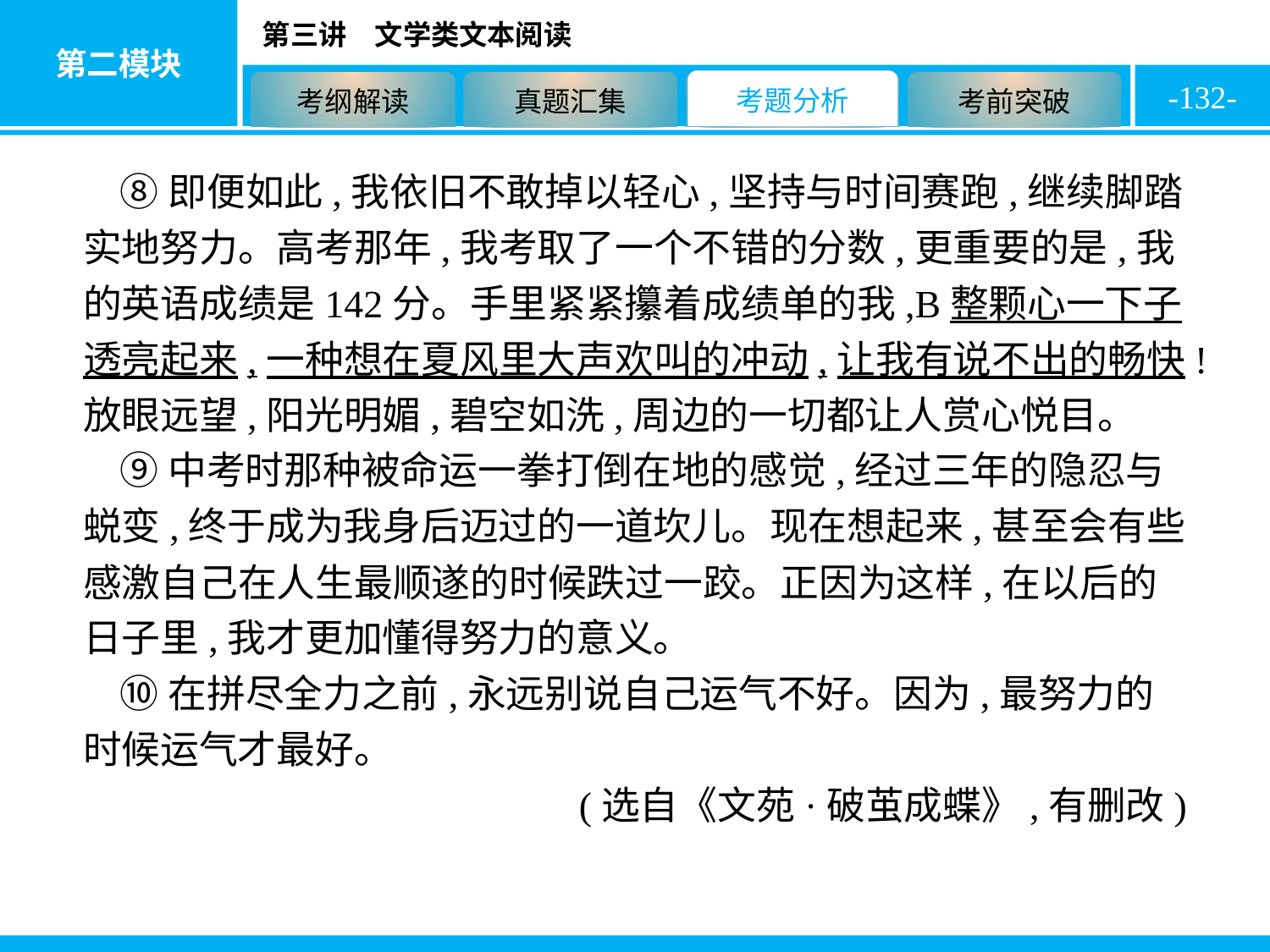

-132-
⑧即便如此,我依旧不敢掉以轻心,坚持与时间赛跑,继续脚踏实地努力。高考那年,我考取了一个不错的分数,更重要的是,我的英语成绩是142分。手里紧紧攥着成绩单的我,B整颗心一下子透亮起来,一种想在夏风里大声欢叫的冲动,让我有说不出的畅快!放眼远望,阳光明媚,碧空如洗,周边的一切都让人赏心悦目。
⑨中考时那种被命运一拳打倒在地的感觉,经过三年的隐忍与蜕变,终于成为我身后迈过的一道坎儿。现在想起来,甚至会有些感激自己在人生最顺遂的时候跌过一跤。正因为这样,在以后的日子里,我才更加懂得努力的意义。
⑩在拼尽全力之前,永远别说自己运气不好。因为,最努力的时候运气才最好。
(选自《文苑·破茧成蝶》,有删改)